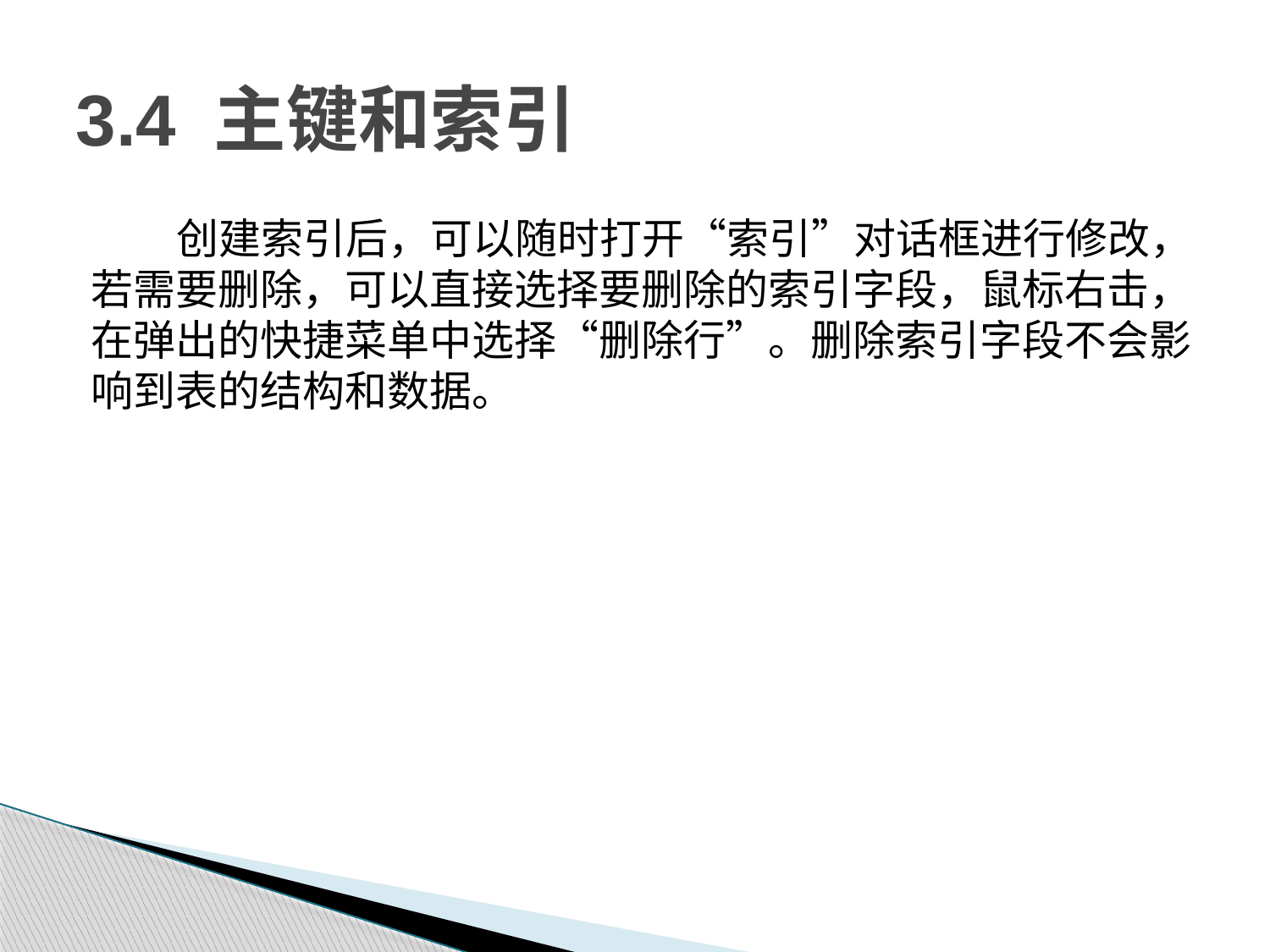

# 3.4 主键和索引
创建索引后，可以随时打开“索引”对话框进行修改，若需要删除，可以直接选择要删除的索引字段，鼠标右击，在弹出的快捷菜单中选择“删除行”。删除索引字段不会影响到表的结构和数据。